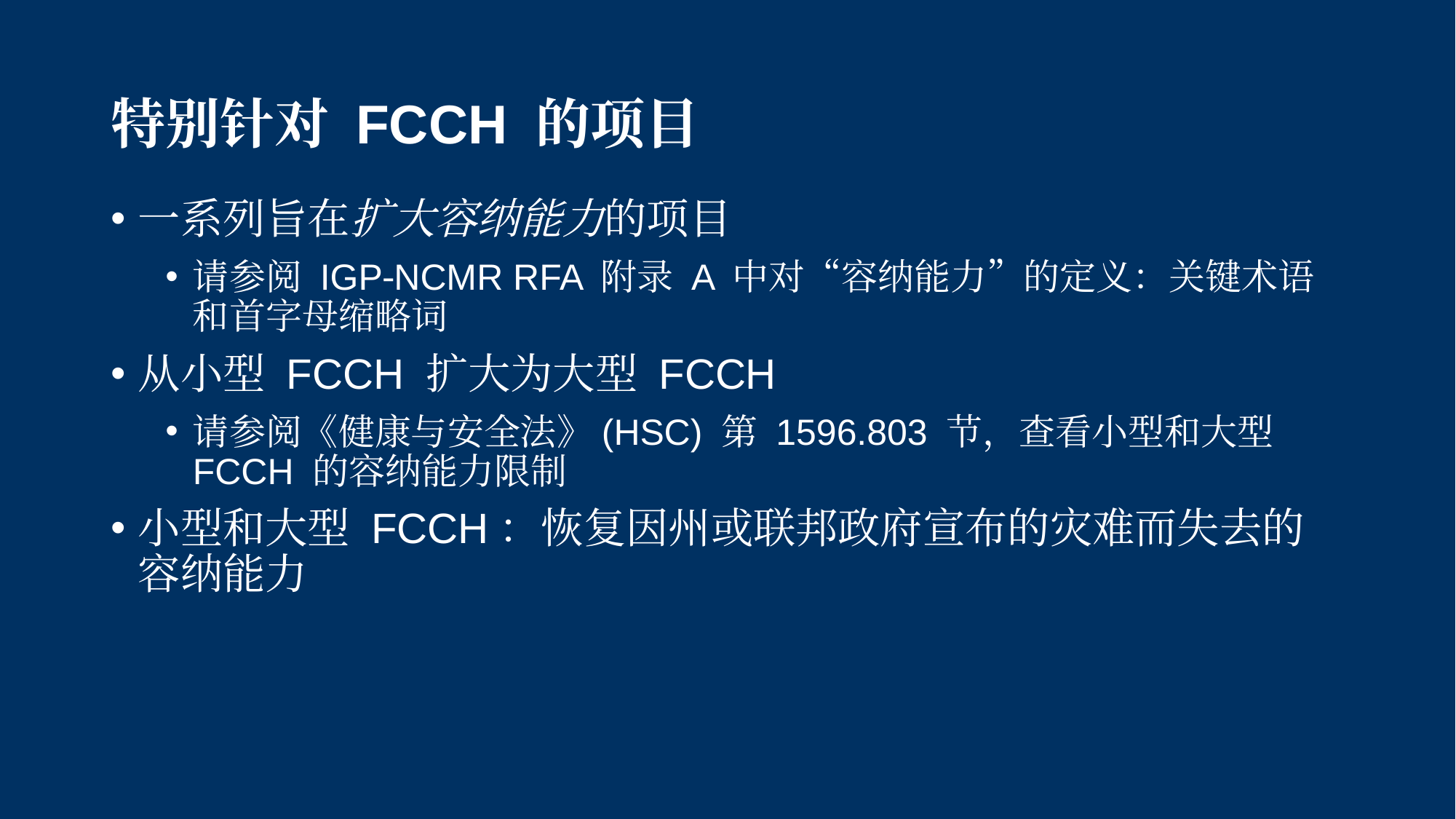

# 特别针对 FCCH 的项目
一系列旨在扩大容纳能力的项目
请参阅 IGP-NCMR RFA 附录 A 中对“容纳能力”的定义：关键术语和首字母缩略词
从小型 FCCH 扩大为大型 FCCH
请参阅《健康与安全法》(HSC) 第 1596.803 节，查看小型和大型 FCCH 的容纳能力限制
小型和大型 FCCH：恢复因州或联邦政府宣布的灾难而失去的容纳能力